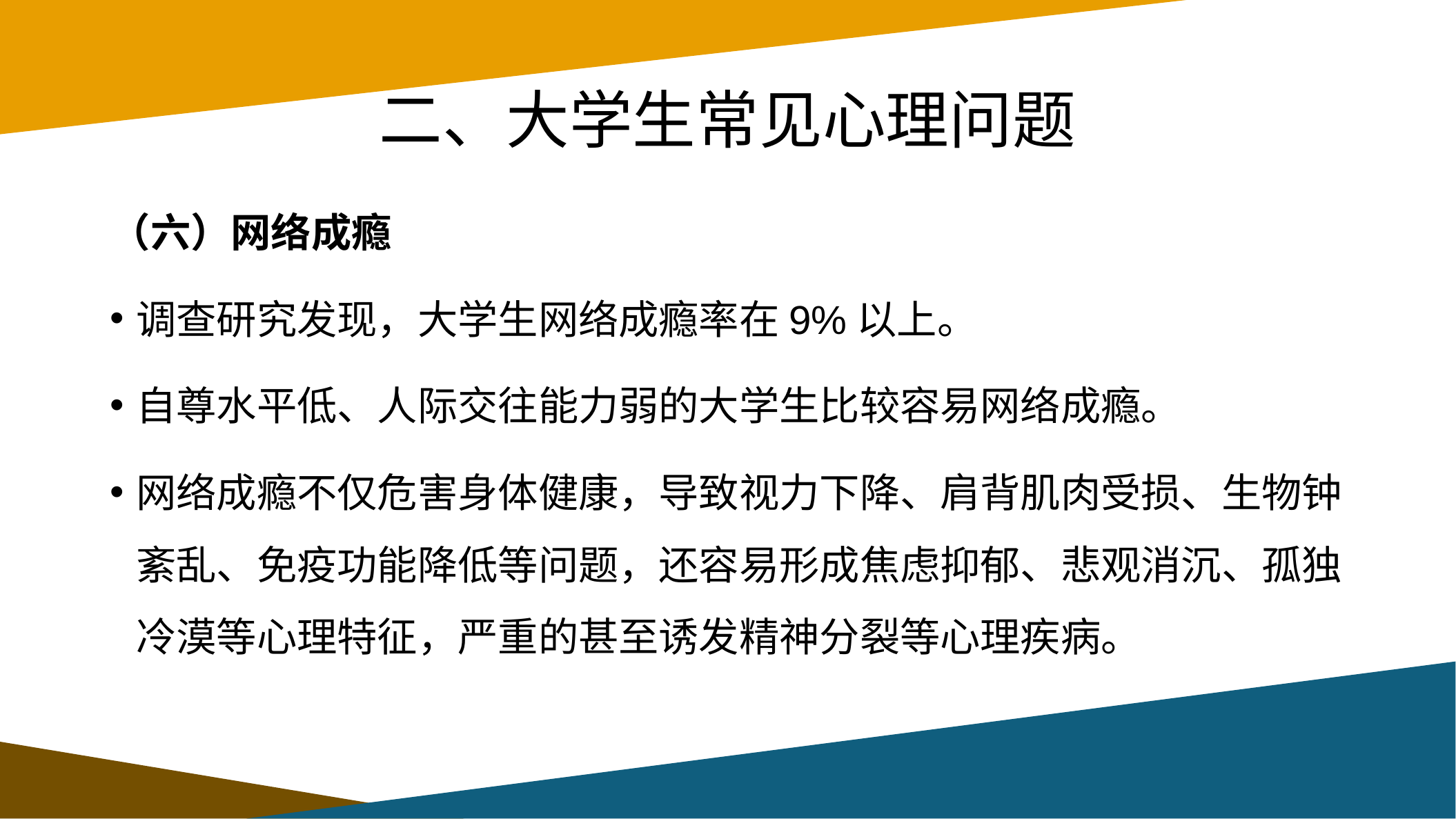

# 二、大学生常见心理问题
（六）网络成瘾
调查研究发现，大学生网络成瘾率在9%以上。
自尊水平低、人际交往能力弱的大学生比较容易网络成瘾。
网络成瘾不仅危害身体健康，导致视力下降、肩背肌肉受损、生物钟紊乱、免疫功能降低等问题，还容易形成焦虑抑郁、悲观消沉、孤独冷漠等心理特征，严重的甚至诱发精神分裂等心理疾病。